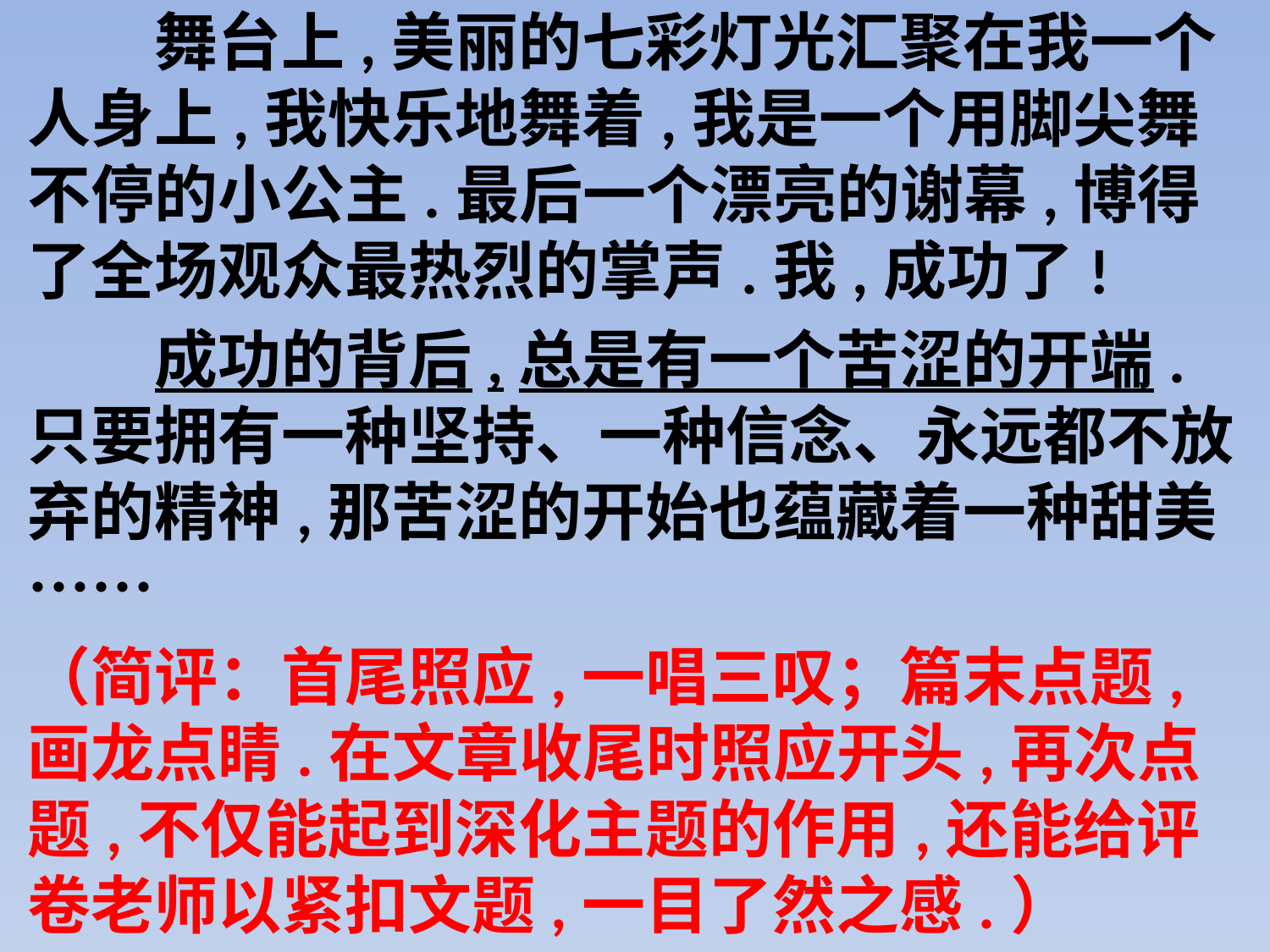

舞台上,美丽的七彩灯光汇聚在我一个人身上,我快乐地舞着,我是一个用脚尖舞不停的小公主.最后一个漂亮的谢幕,博得了全场观众最热烈的掌声.我,成功了!
　　成功的背后,总是有一个苦涩的开端.只要拥有一种坚持、一种信念、永远都不放弃的精神,那苦涩的开始也蕴藏着一种甜美……
（简评：首尾照应,一唱三叹；篇末点题,画龙点睛.在文章收尾时照应开头,再次点题,不仅能起到深化主题的作用,还能给评卷老师以紧扣文题,一目了然之感.）